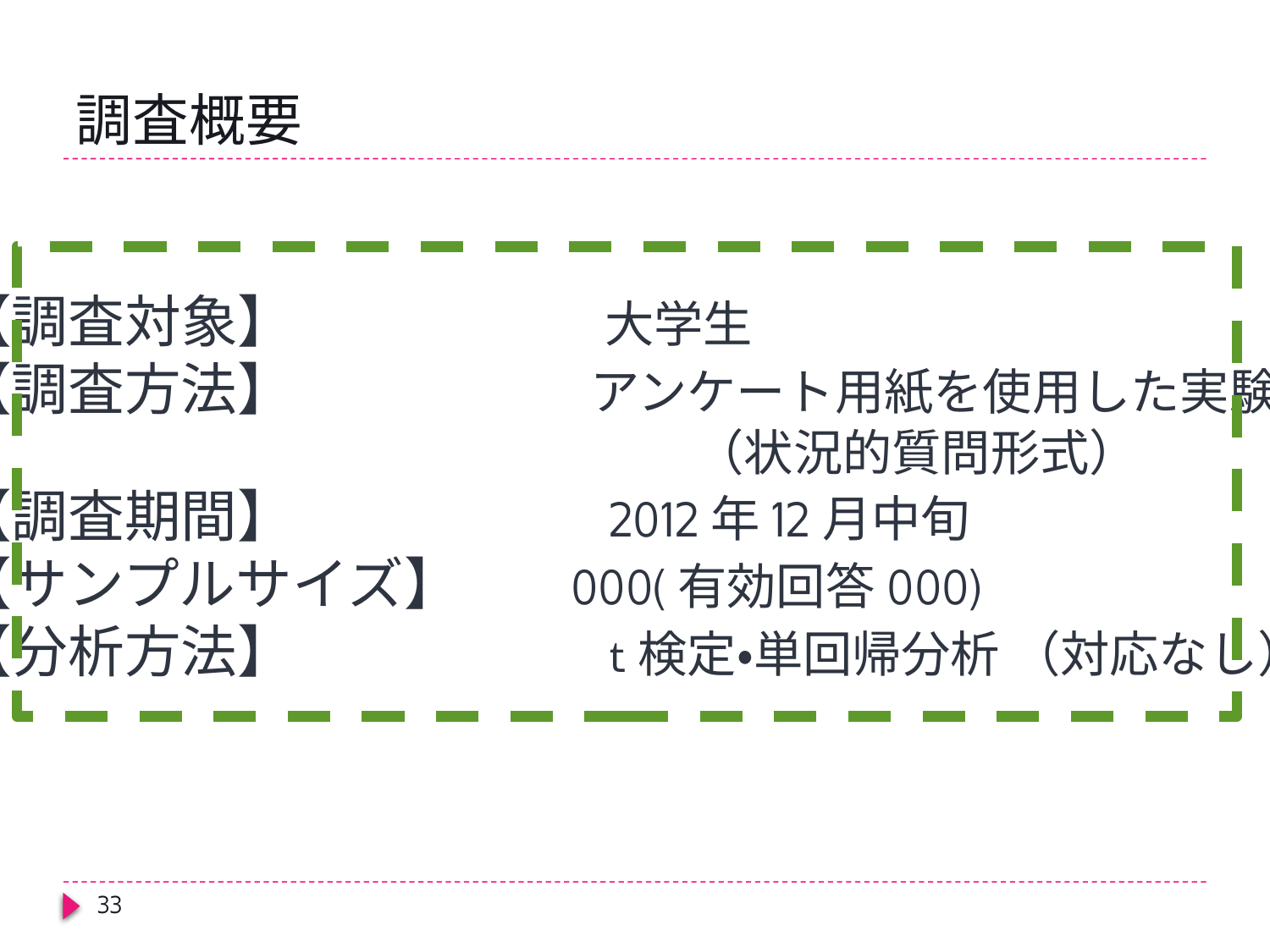

# 調査概要

【調査対象】　　　　　　大学生
【調査方法】　　　　　　アンケート用紙を使用した実験
　　　　　　　　　　　　　　　（状況的質問形式）
【調査期間】　　　　　　2012年12月中旬
【サンプルサイズ】　　000(有効回答000)
【分析方法】　　　　　　t検定・単回帰分析 （対応なし）
33